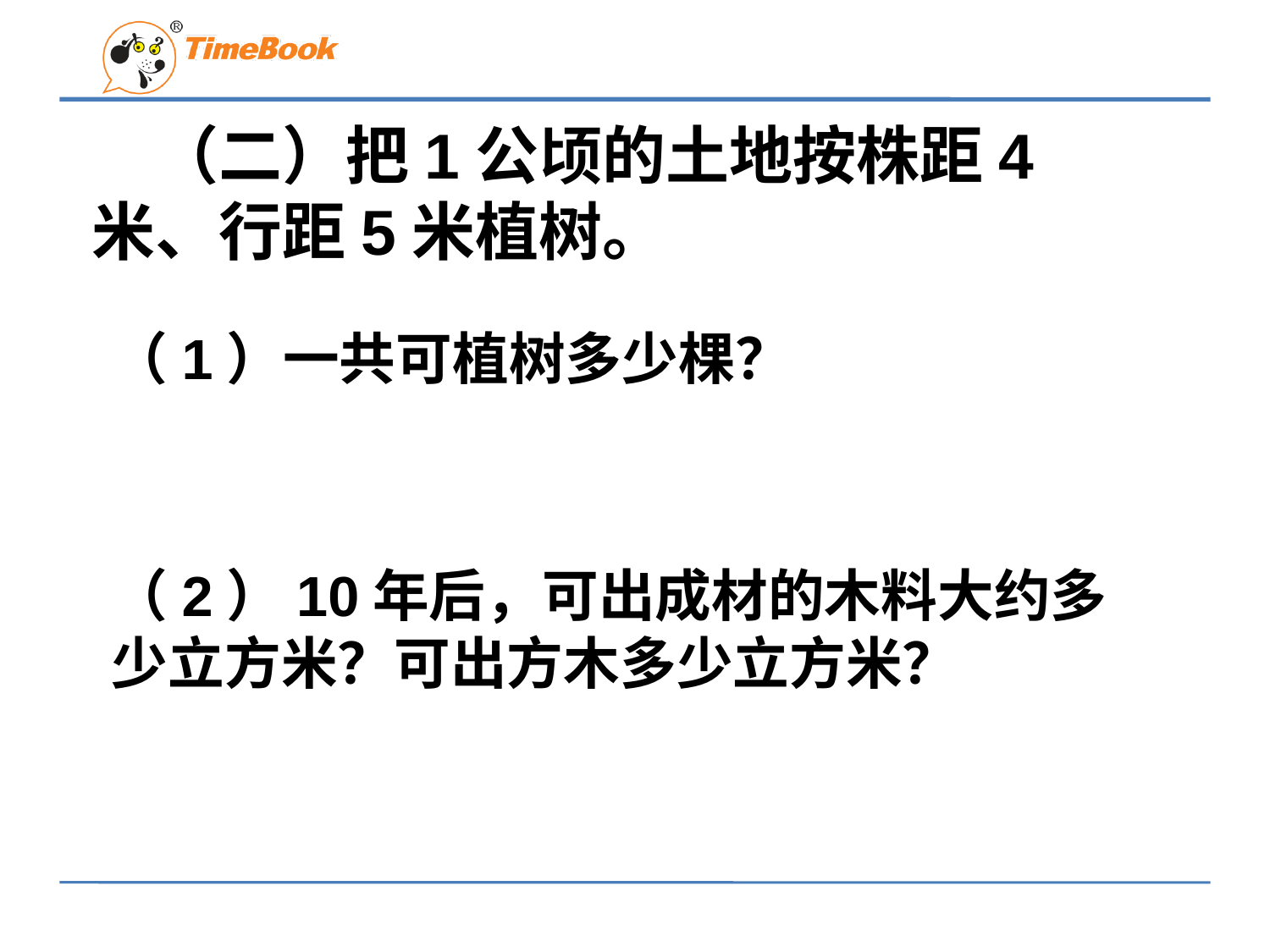

（二）把1公顷的土地按株距4米、行距5米植树。
（1）一共可植树多少棵？
（2）10年后，可出成材的木料大约多少立方米？可出方木多少立方米？